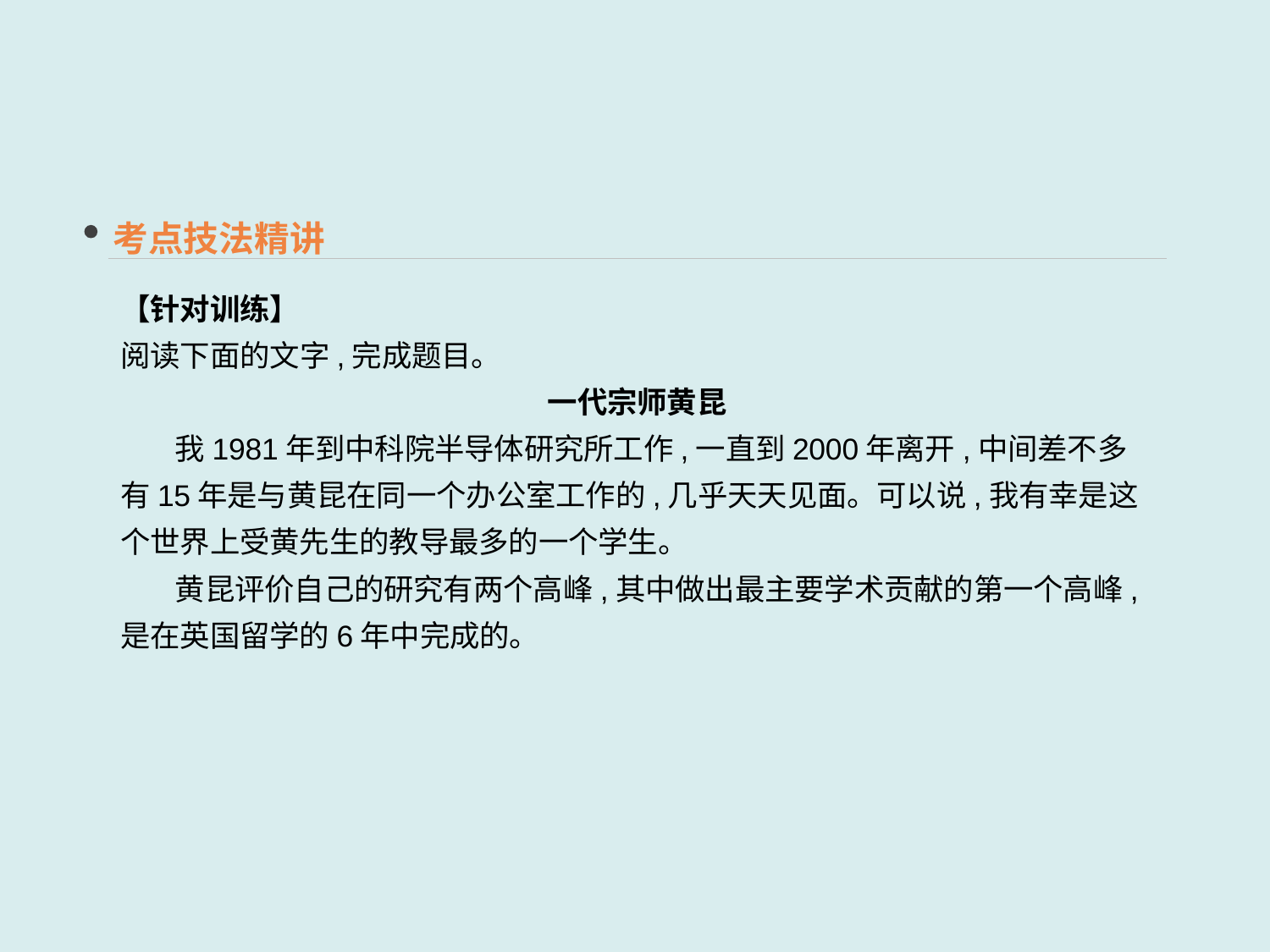

考点技法精讲

【针对训练】
阅读下面的文字,完成题目。
一代宗师黄昆
       我1981年到中科院半导体研究所工作,一直到2000年离开,中间差不多有15年是与黄昆在同一个办公室工作的,几乎天天见面。可以说,我有幸是这个世界上受黄先生的教导最多的一个学生。
       黄昆评价自己的研究有两个高峰,其中做出最主要学术贡献的第一个高峰,是在英国留学的6年中完成的。